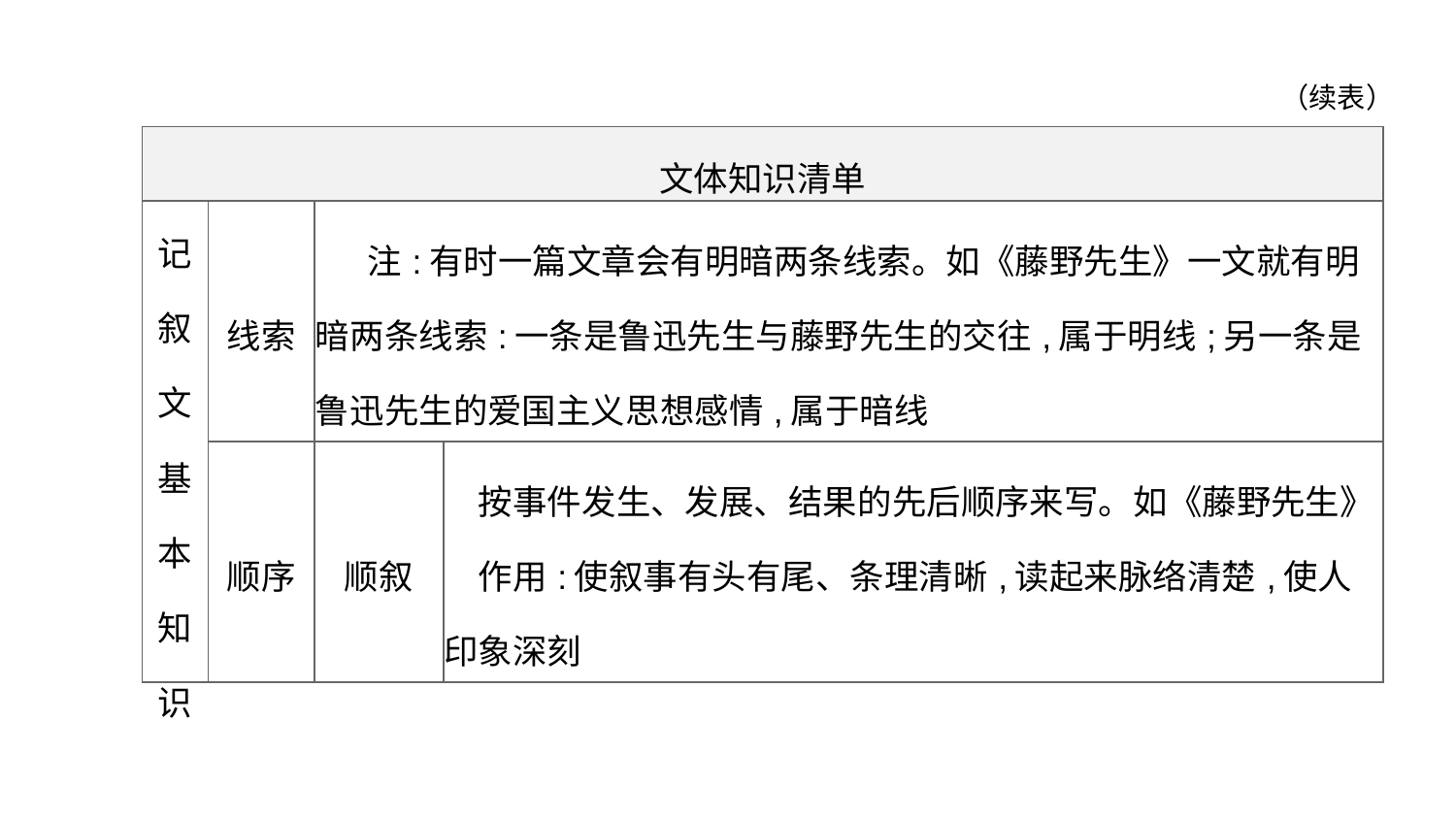

（续表）
| 文体知识清单 |  |  |  |
| --- | --- | --- | --- |
| 记 叙 文 基 本 知 识 | 线索 | 注:有时一篇文章会有明暗两条线索。如《藤野先生》一文就有明暗两条线索:一条是鲁迅先生与藤野先生的交往,属于明线;另一条是鲁迅先生的爱国主义思想感情,属于暗线 |  |
|  | 顺序 | 顺叙 | 按事件发生、发展、结果的先后顺序来写。如《藤野先生》 　作用:使叙事有头有尾、条理清晰,读起来脉络清楚,使人印象深刻 |